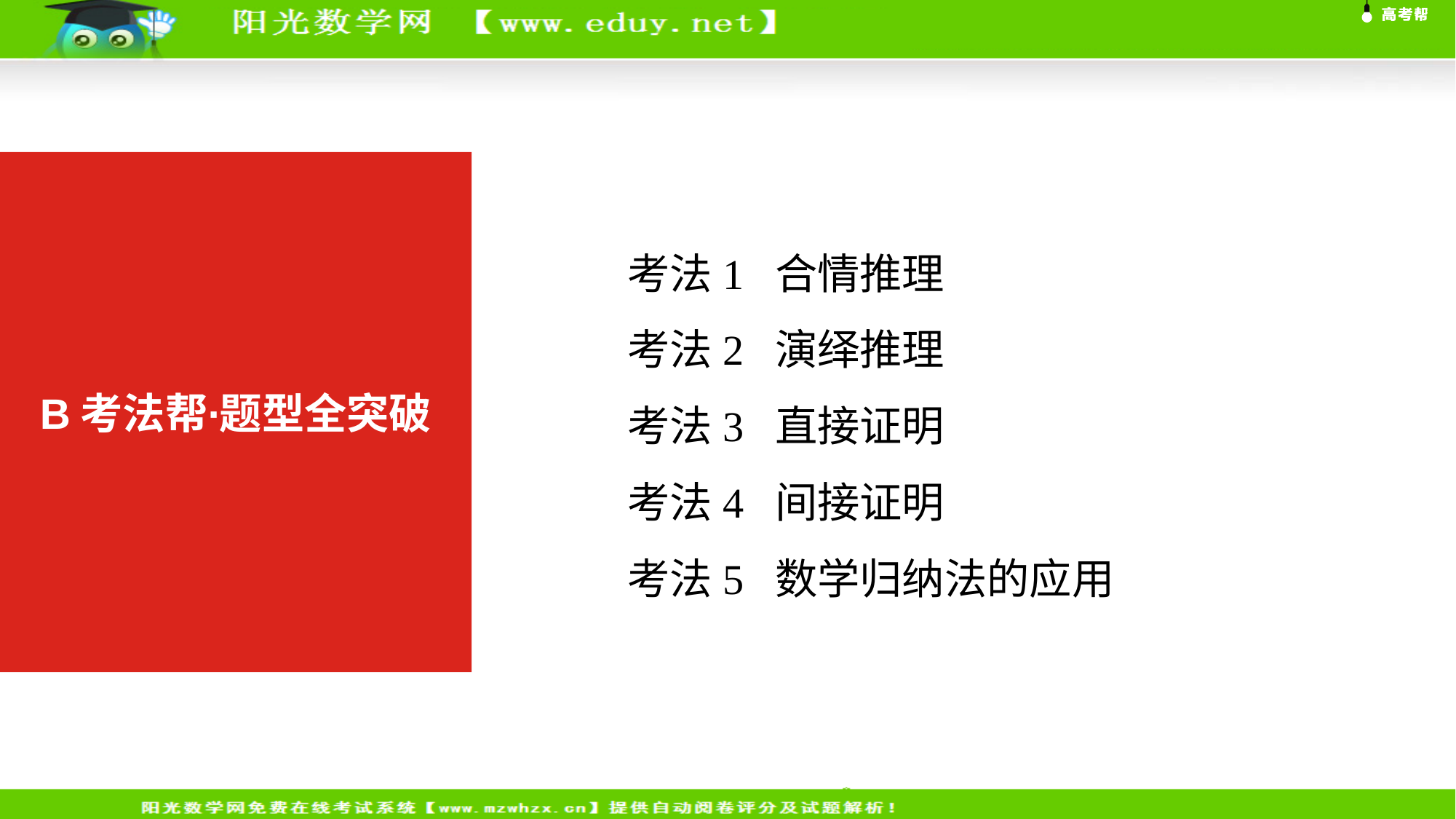

B考法帮∙题型全突破
考法1  合情推理
考法2  演绎推理
考法3  直接证明
考法4  间接证明
考法5  数学归纳法的应用